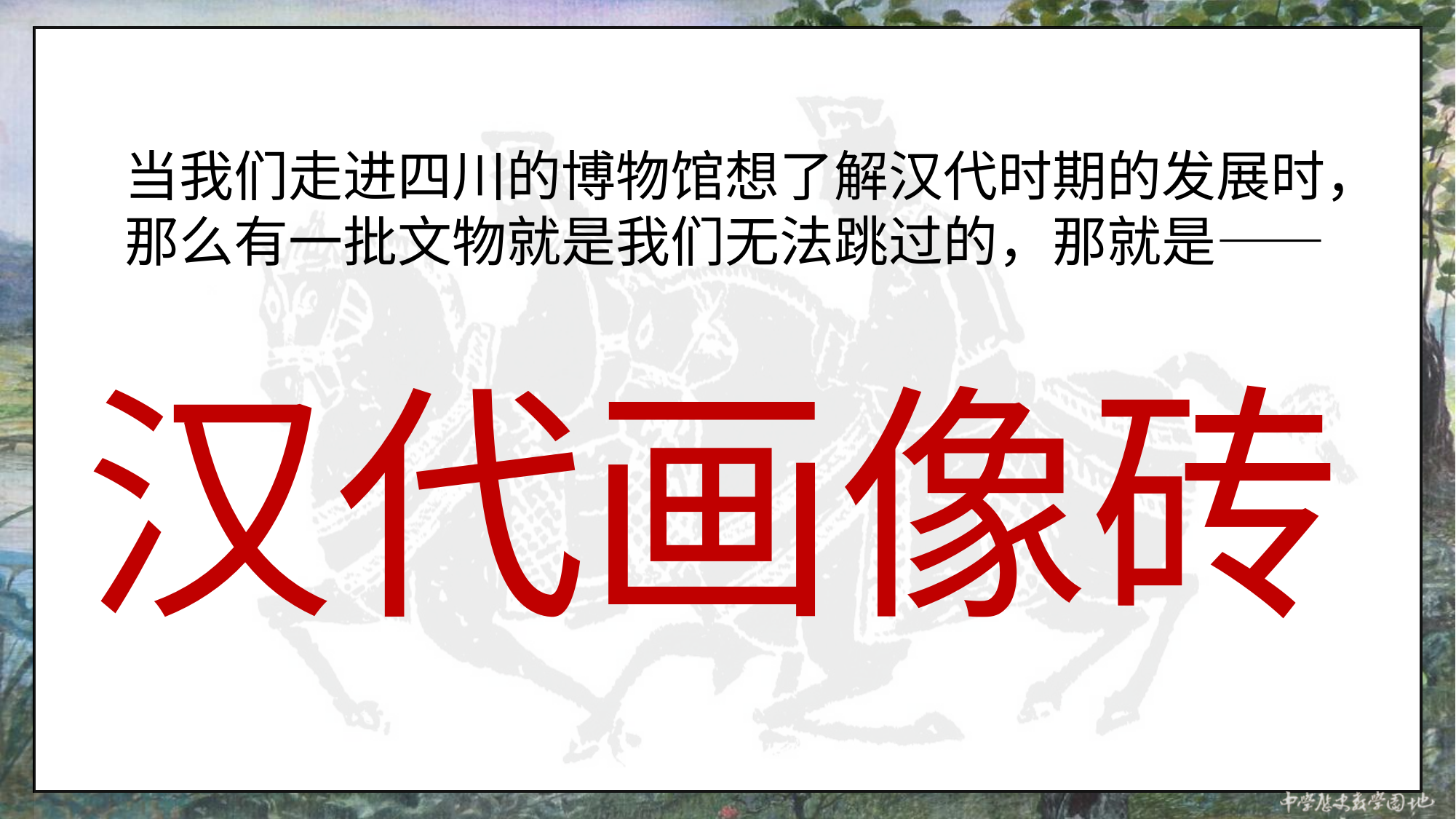

当我们走进四川的博物馆想了解汉代时期的发展时，那么有一批文物就是我们无法跳过的，那就是——
汉代画像砖